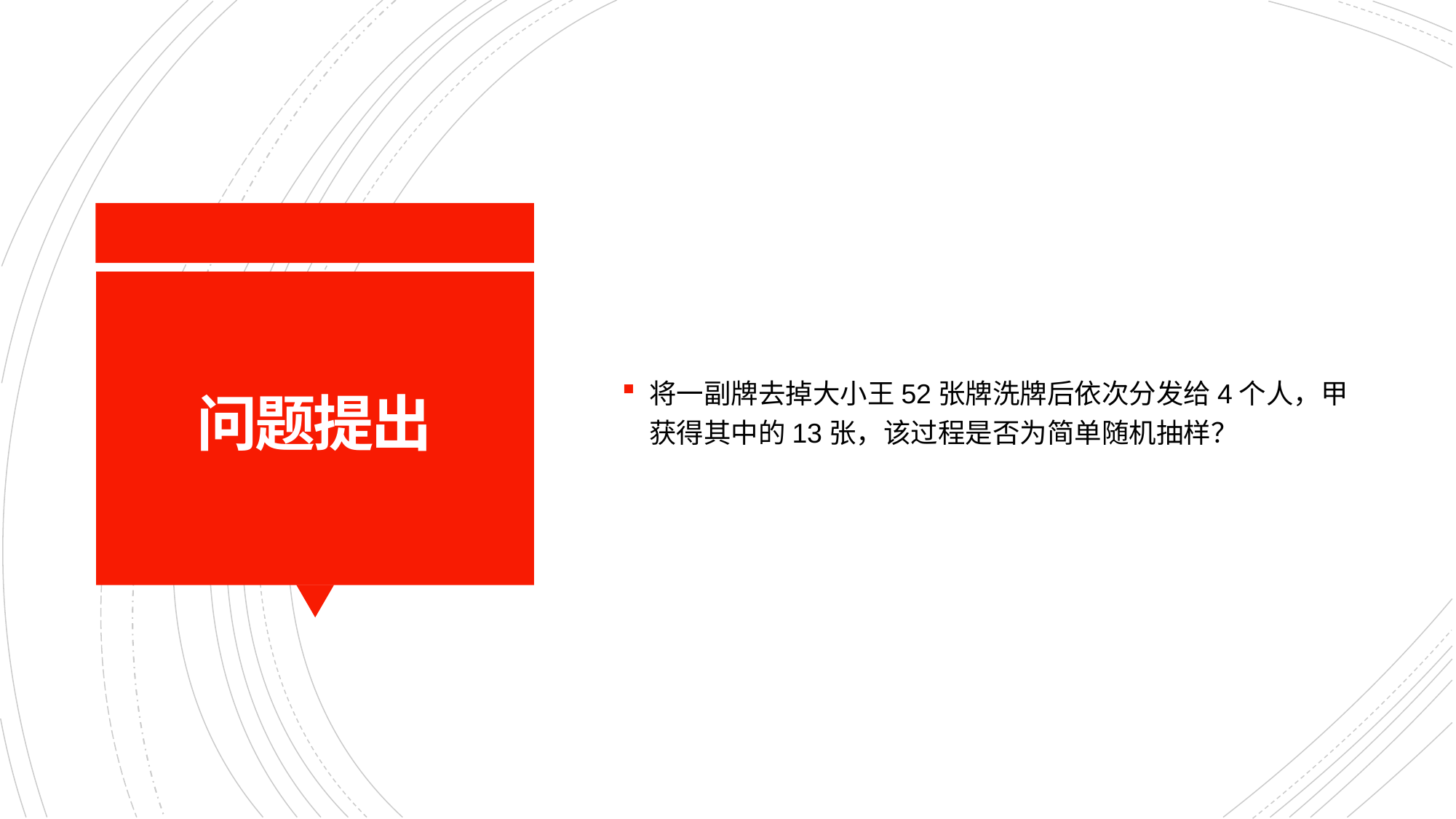

将一副牌去掉大小王52张牌洗牌后依次分发给4个人，甲获得其中的13张，该过程是否为简单随机抽样？
# 问题提出